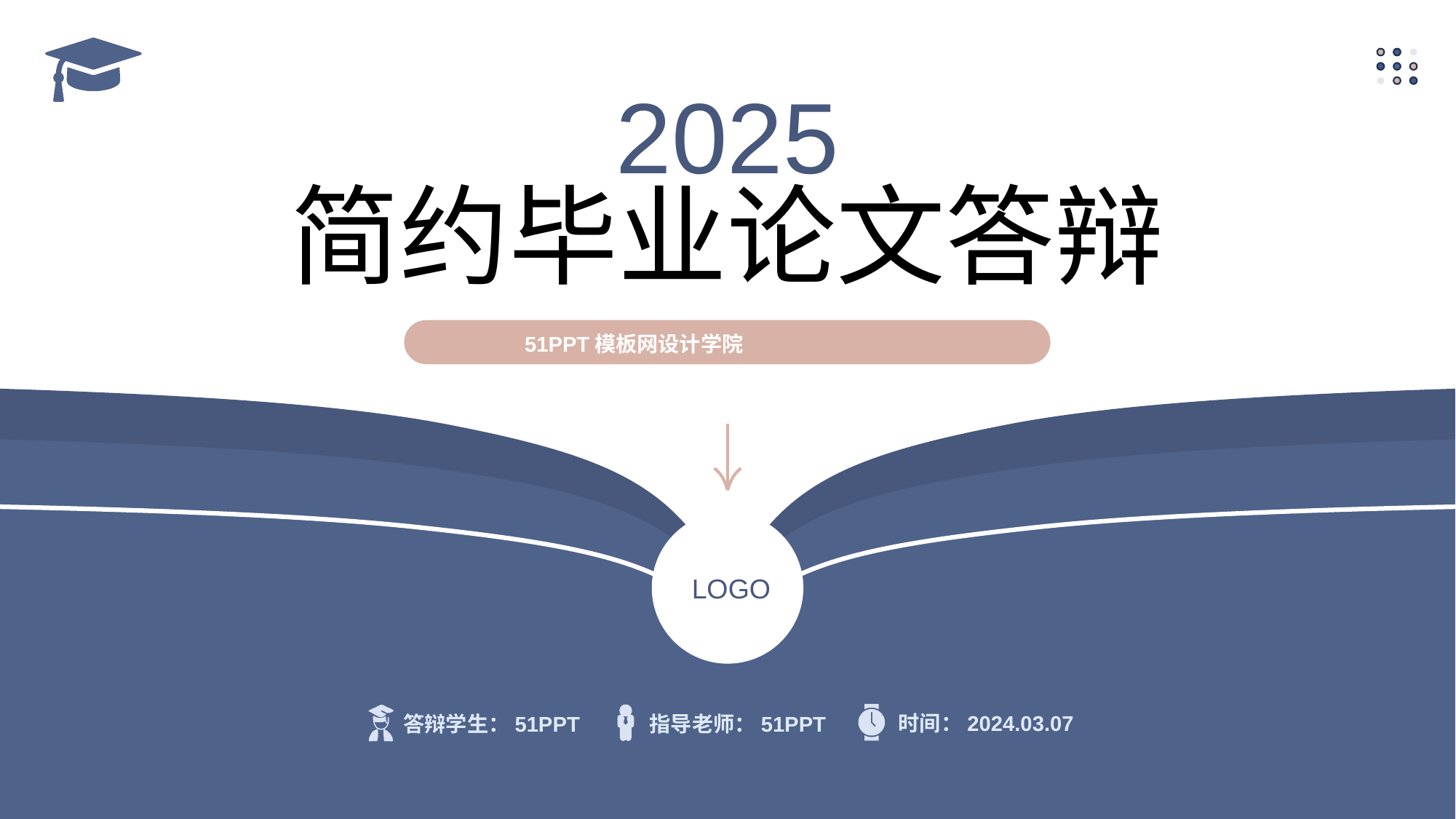

2025
简约毕业论文答辩

51PPT模板网设计学院

LOGO

时间：2024.03.07

指导老师：51PPT

答辩学生：51PPT